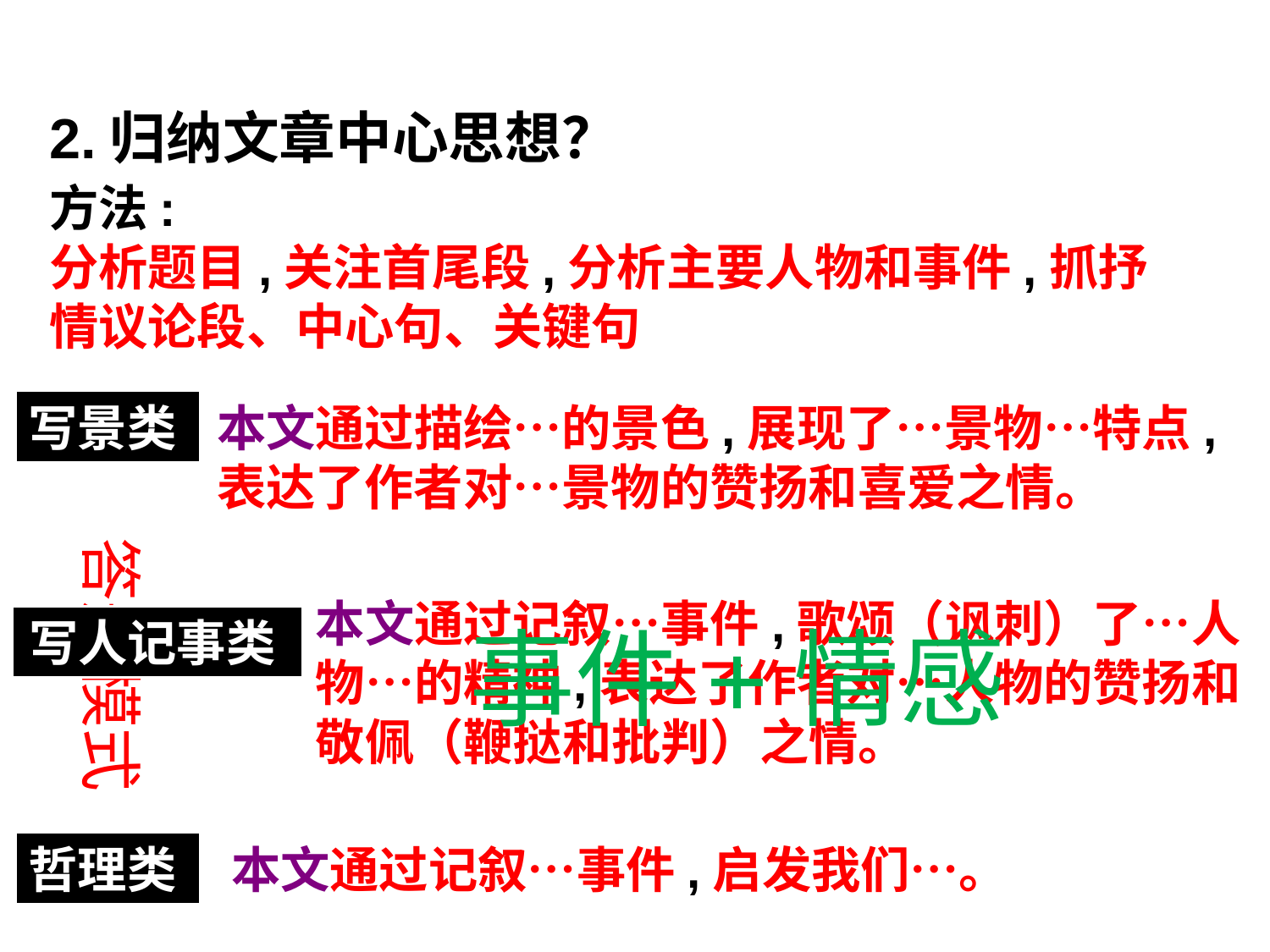

2.归纳文章中心思想？
方法:
分析题目,关注首尾段,分析主要人物和事件,抓抒情议论段、中心句、关键句
写景类
本文通过描绘…的景色,展现了…景物…特点,表达了作者对…景物的赞扬和喜爱之情。
答题模式
本文通过记叙…事件,歌颂（讽刺）了…人物…的精神,表达了作者对…人物的赞扬和敬佩（鞭挞和批判）之情。
写人记事类
事件+情感
本文通过记叙…事件,启发我们…。
哲理类